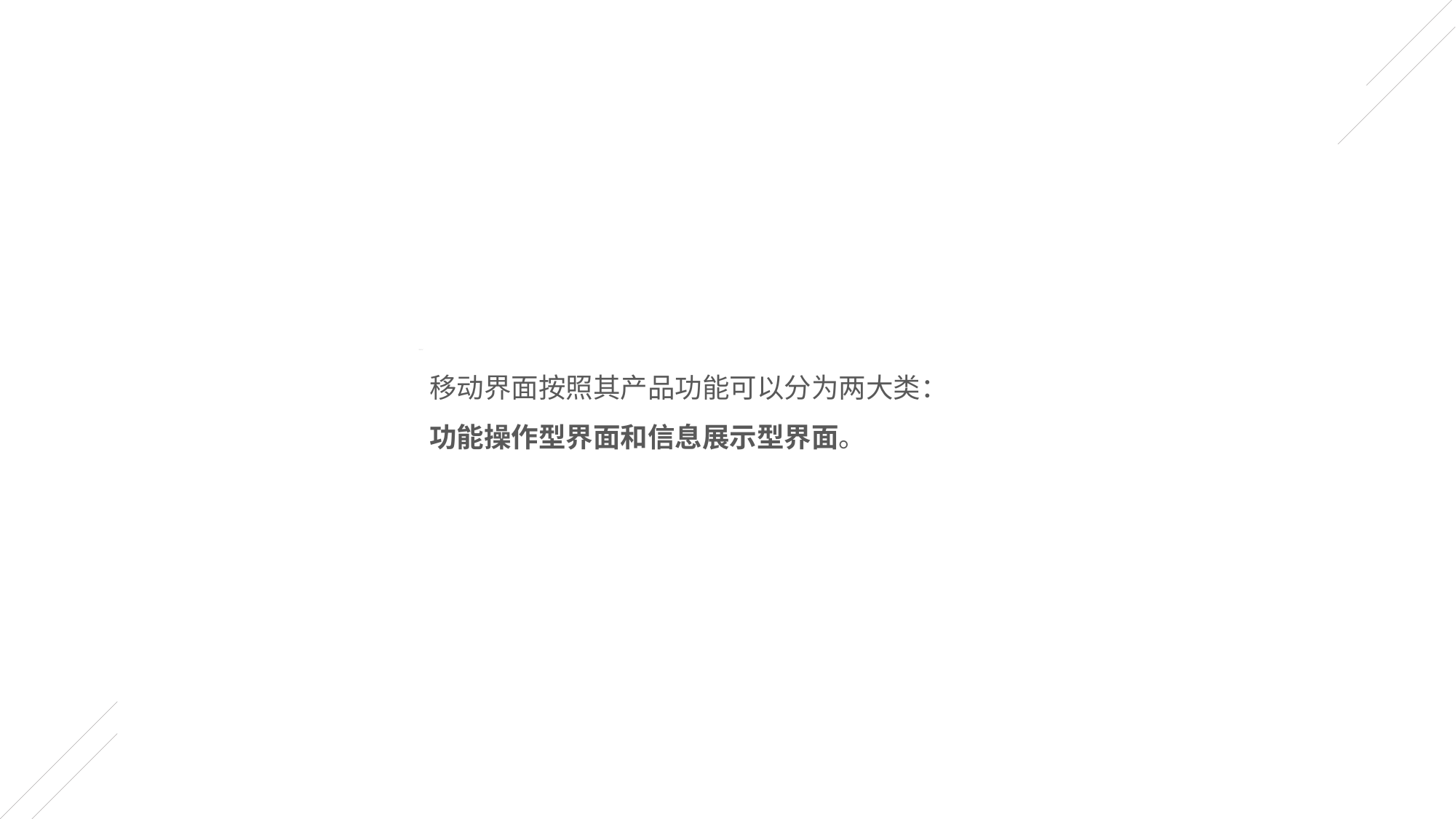

移动界面按照其产品功能可以分为两大类：
功能操作型界面和信息展示型界面。